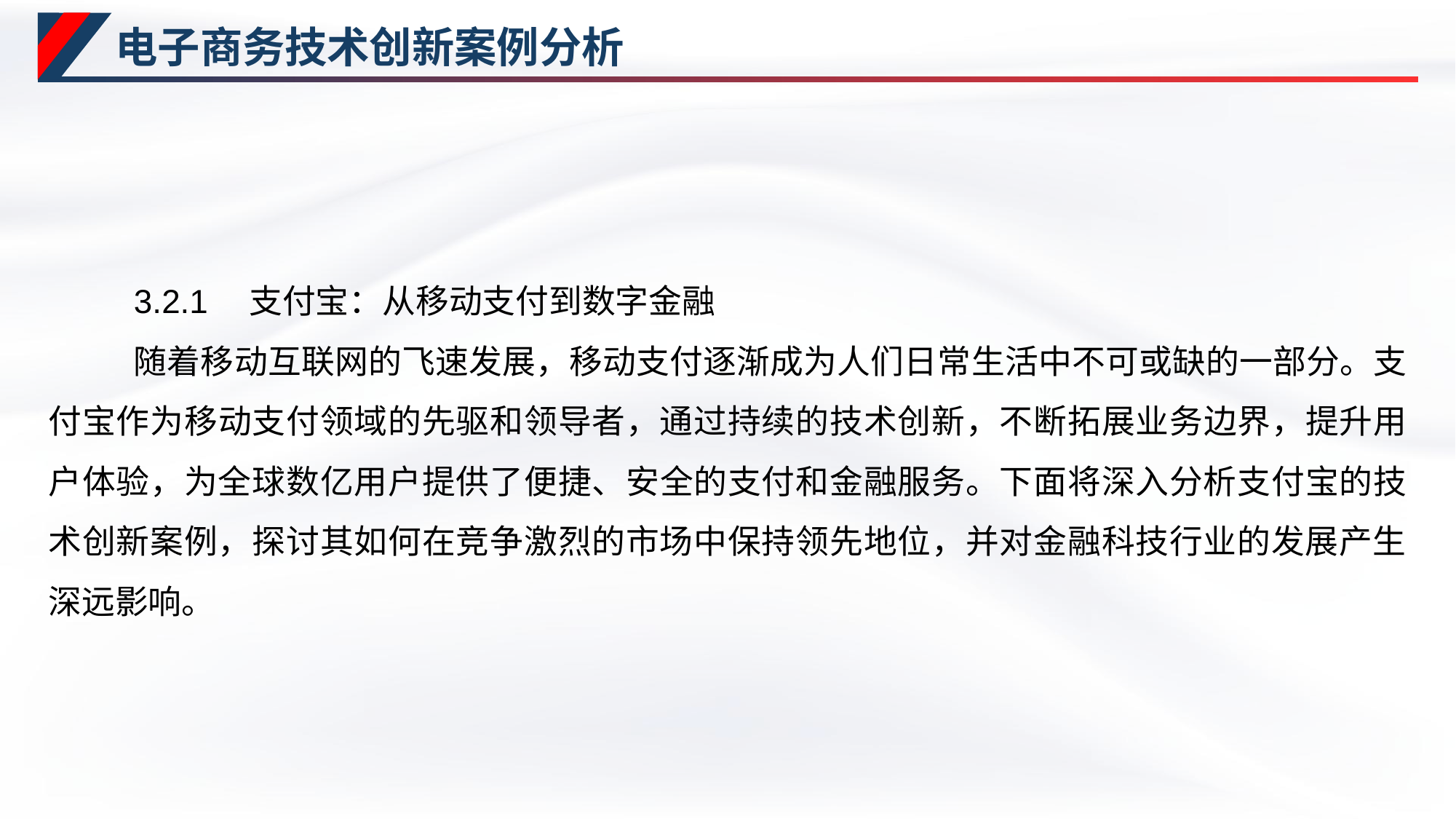

# 电子商务技术创新案例分析
3.2.1　支付宝：从移动支付到数字金融
随着移动互联网的飞速发展，移动支付逐渐成为人们日常生活中不可或缺的一部分。支付宝作为移动支付领域的先驱和领导者，通过持续的技术创新，不断拓展业务边界，提升用户体验，为全球数亿用户提供了便捷、安全的支付和金融服务。下面将深入分析支付宝的技术创新案例，探讨其如何在竞争激烈的市场中保持领先地位，并对金融科技行业的发展产生深远影响。